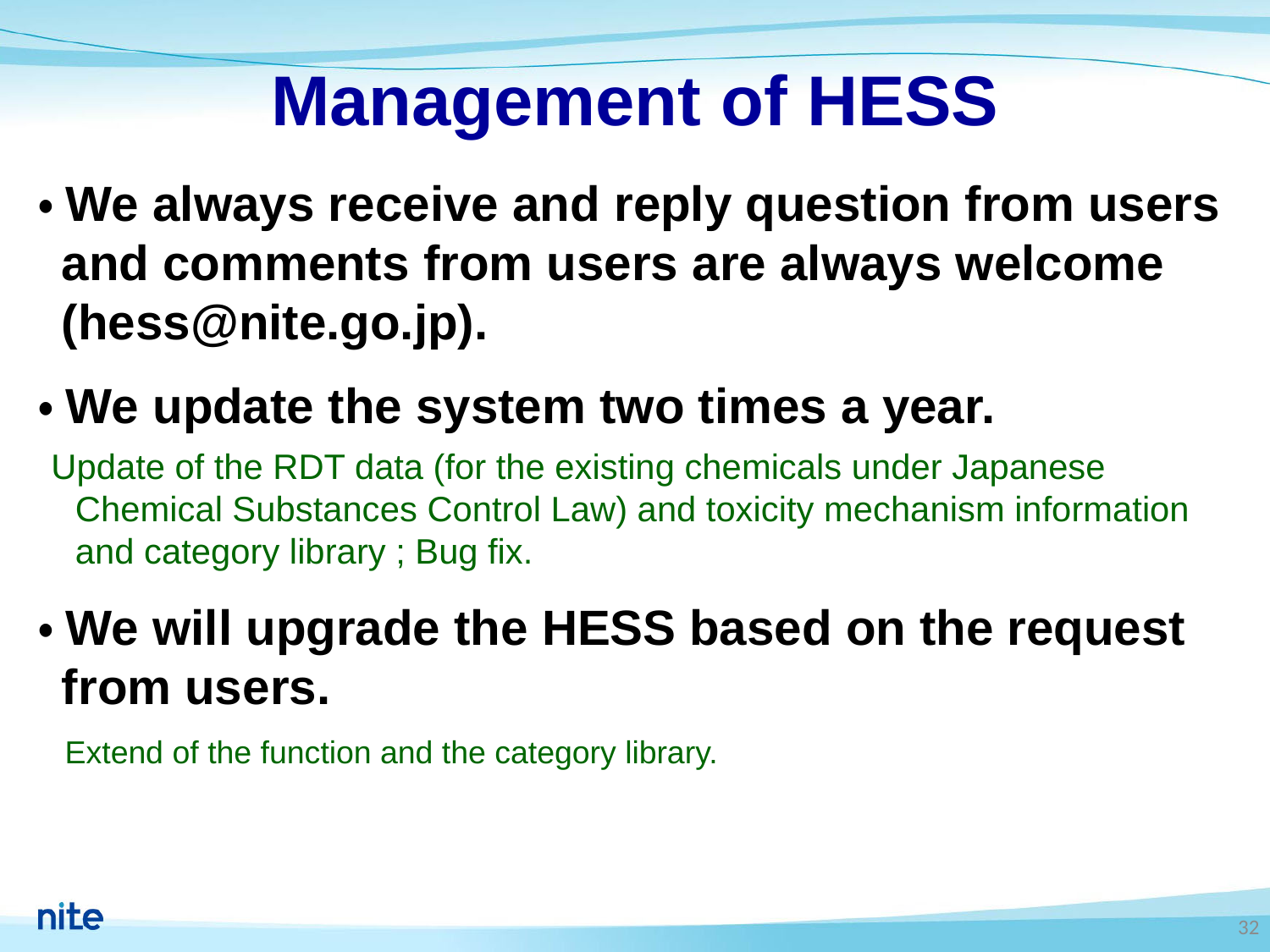

# Management of HESS
・We always receive and reply question from users and comments from users are always welcome (hess@nite.go.jp).
・We update the system two times a year.
Update of the RDT data (for the existing chemicals under Japanese Chemical Substances Control Law) and toxicity mechanism information and category library ; Bug fix.
・We will upgrade the HESS based on the request from users.
  Extend of the function and the category library.
32